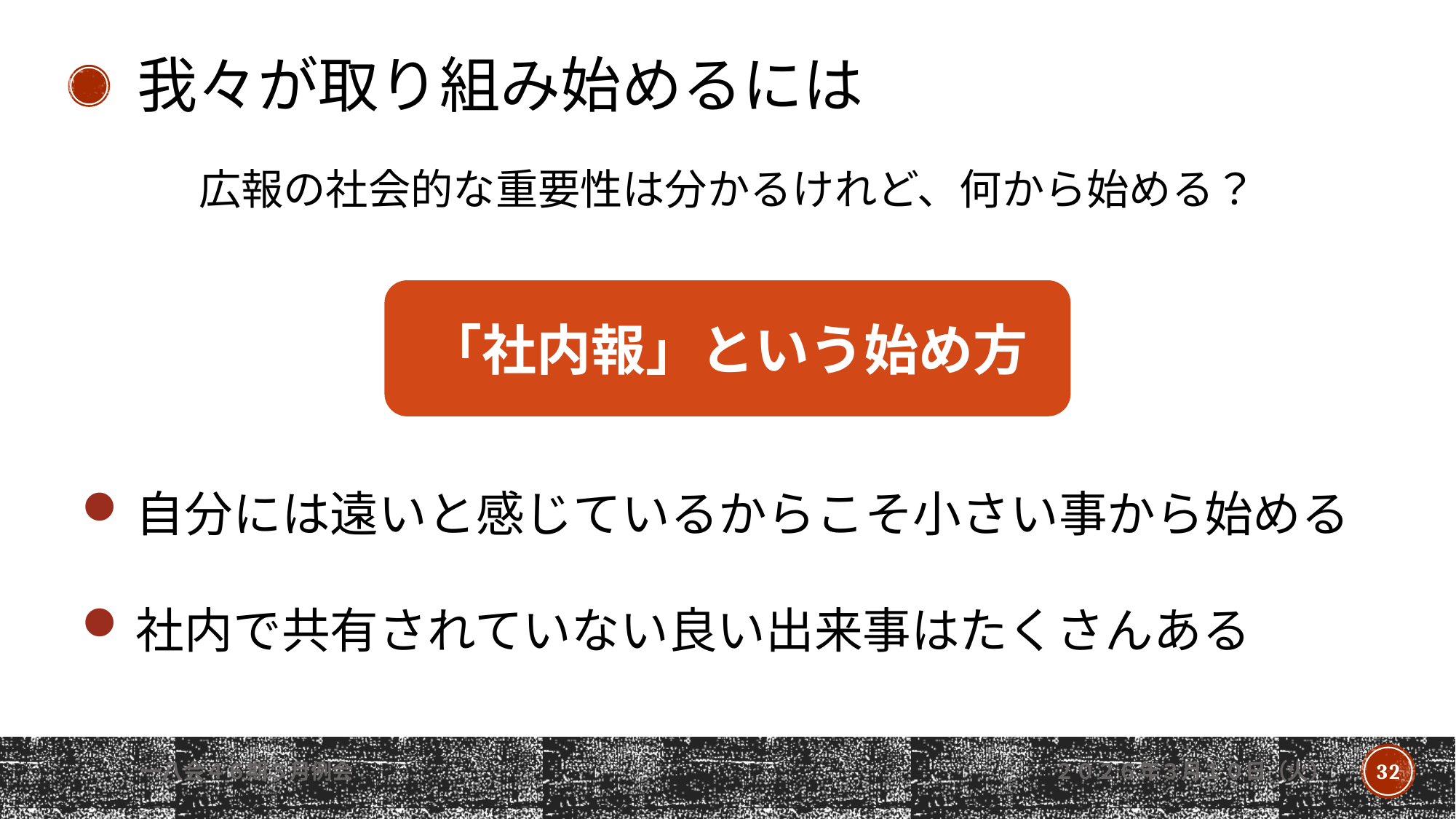

我々が取り組み始めるには

広報の社会的な重要性は分かるけれど、何から始める？
「社内報」という始め方
自分には遠いと感じているからこそ小さい事から始める

社内で共有されていない良い出来事はたくさんある
一八会４６期３月例会
２０２６年３月１０日（火）
32